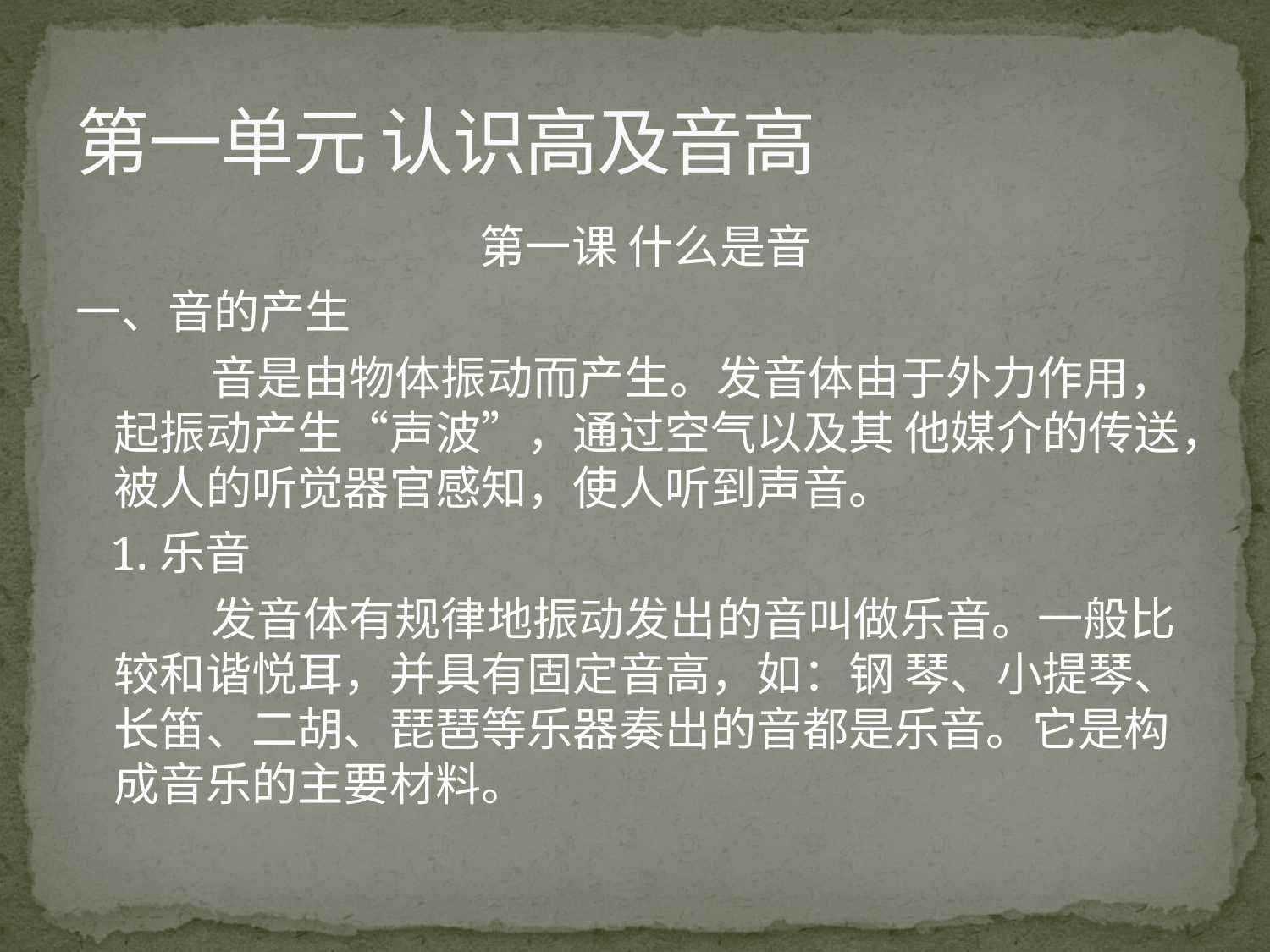

# 第一单元 认识高及音高
 第一课 什么是音
一、音的产生
            音是由物体振动而产生。发音体由于外力作用，起振动产生“声波”，通过空气以及其 他媒介的传送，被人的听觉器官感知，使人听到声音。
   1.乐音
            发音体有规律地振动发出的音叫做乐音。一般比较和谐悦耳，并具有固定音高，如：钢 琴、小提琴、长笛、二胡、琵琶等乐器奏出的音都是乐音。它是构成音乐的主要材料。